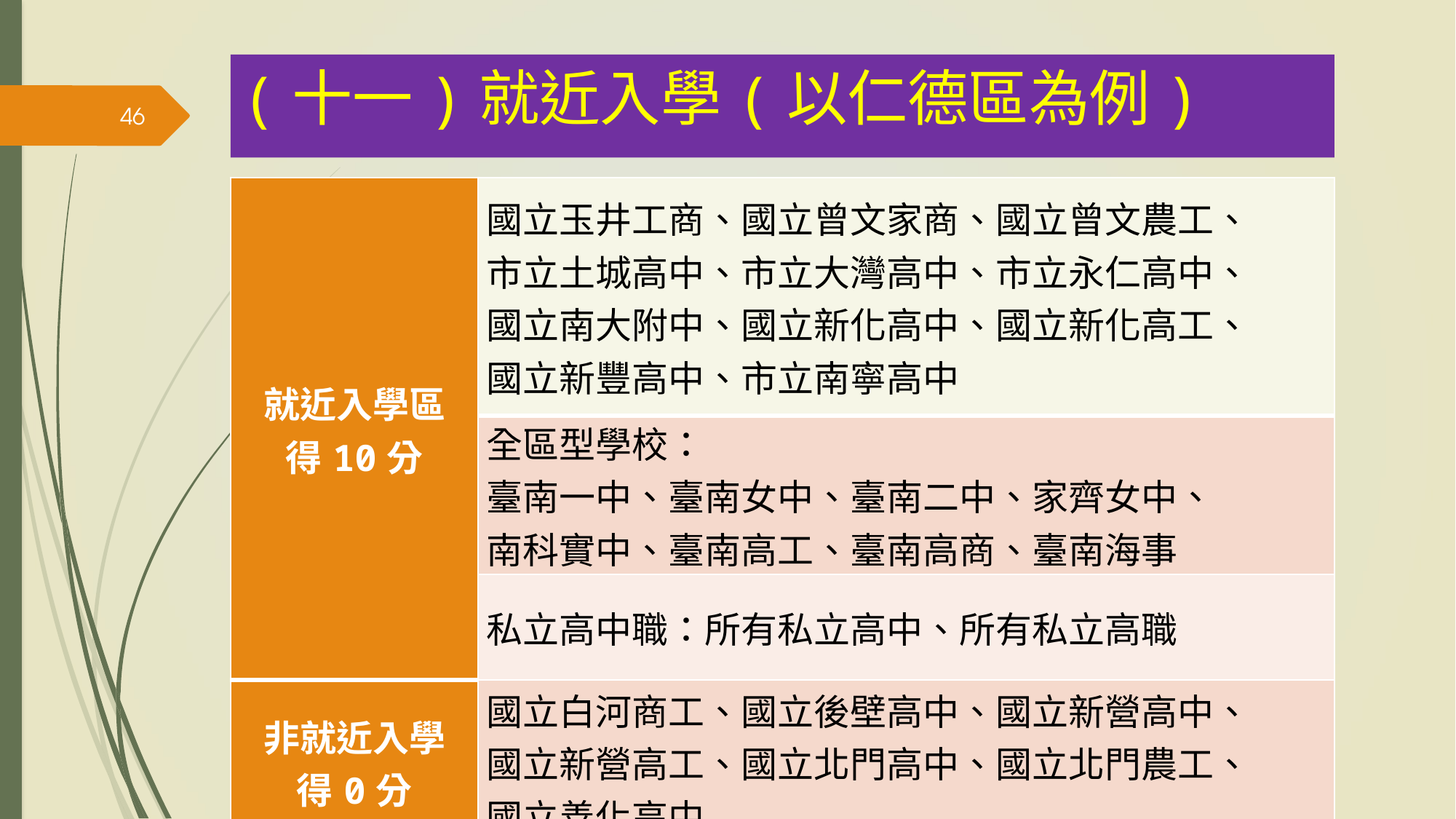

# (十一)就近入學(以仁德區為例)
46
| 就近入學區 得10分 | 國立玉井工商、國立曾文家商、國立曾文農工、 市立土城高中、市立大灣高中、市立永仁高中、 國立南大附中、國立新化高中、國立新化高工、 國立新豐高中、市立南寧高中 |
| --- | --- |
|  | 全區型學校： 臺南一中、臺南女中、臺南二中、家齊女中、 南科實中、臺南高工、臺南高商、臺南海事 |
|  | 私立高中職：所有私立高中、所有私立高職 |
| 非就近入學 得0分 | 國立白河商工、國立後壁高中、國立新營高中、 國立新營高工、國立北門高中、國立北門農工、 國立善化高中 |